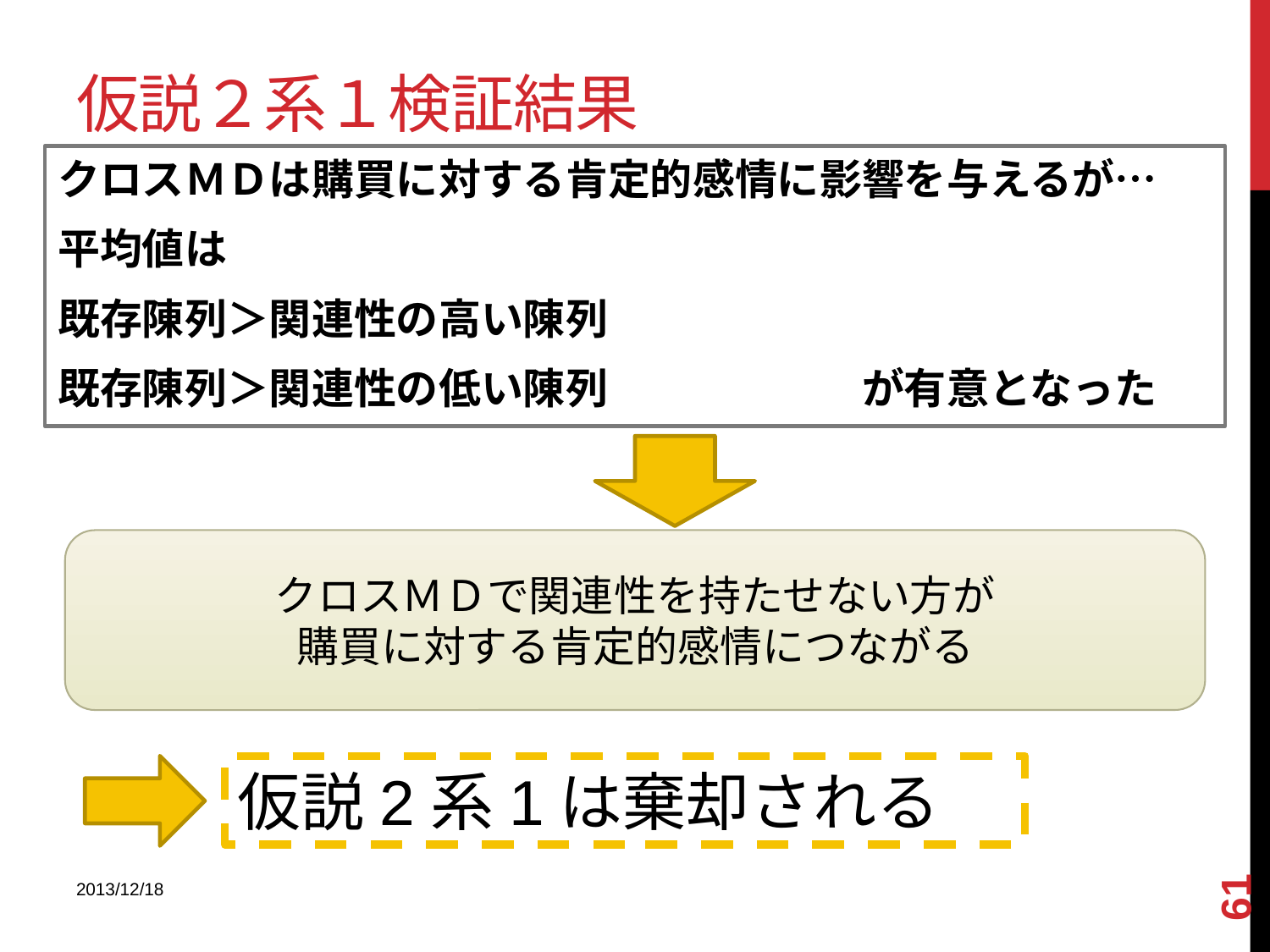

# 仮説２系１検証結果
クロスＭＤは購買に対する肯定的感情に影響を与えるが…
平均値は
既存陳列＞関連性の高い陳列
既存陳列＞関連性の低い陳列　　　　　　が有意となった

クロスＭＤで関連性を持たせない方が
購買に対する肯定的感情につながる

仮説2系1は棄却される
61
2013/12/18